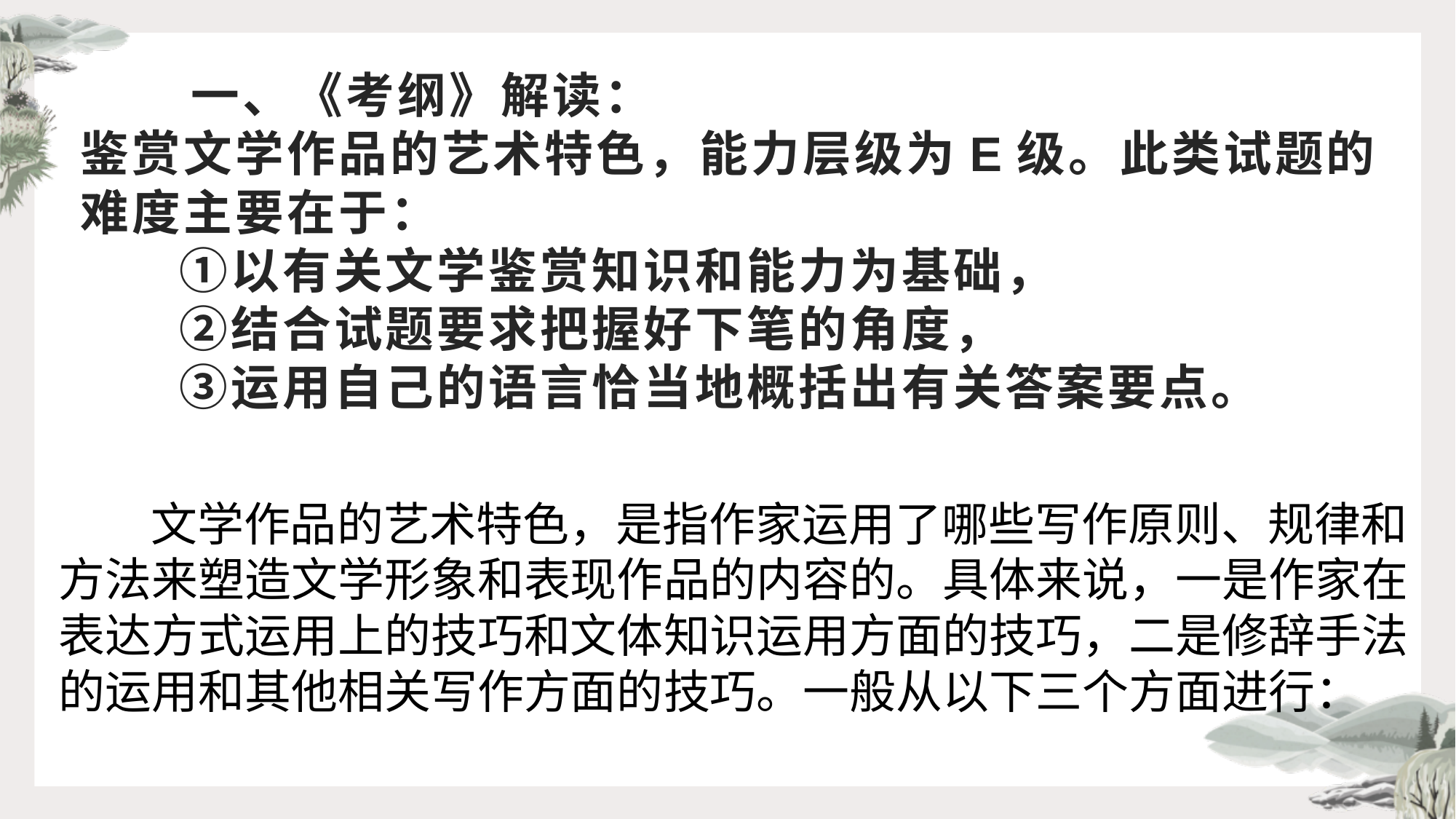

# 一、《考纲》解读： 鉴赏文学作品的艺术特色，能力层级为E级。此类试题的难度主要在于： ①以有关文学鉴赏知识和能力为基础， ②结合试题要求把握好下笔的角度， ③运用自己的语言恰当地概括出有关答案要点。
      文学作品的艺术特色，是指作家运用了哪些写作原则、规律和方法来塑造文学形象和表现作品的内容的。具体来说，一是作家在表达方式运用上的技巧和文体知识运用方面的技巧，二是修辞手法的运用和其他相关写作方面的技巧。一般从以下三个方面进行：